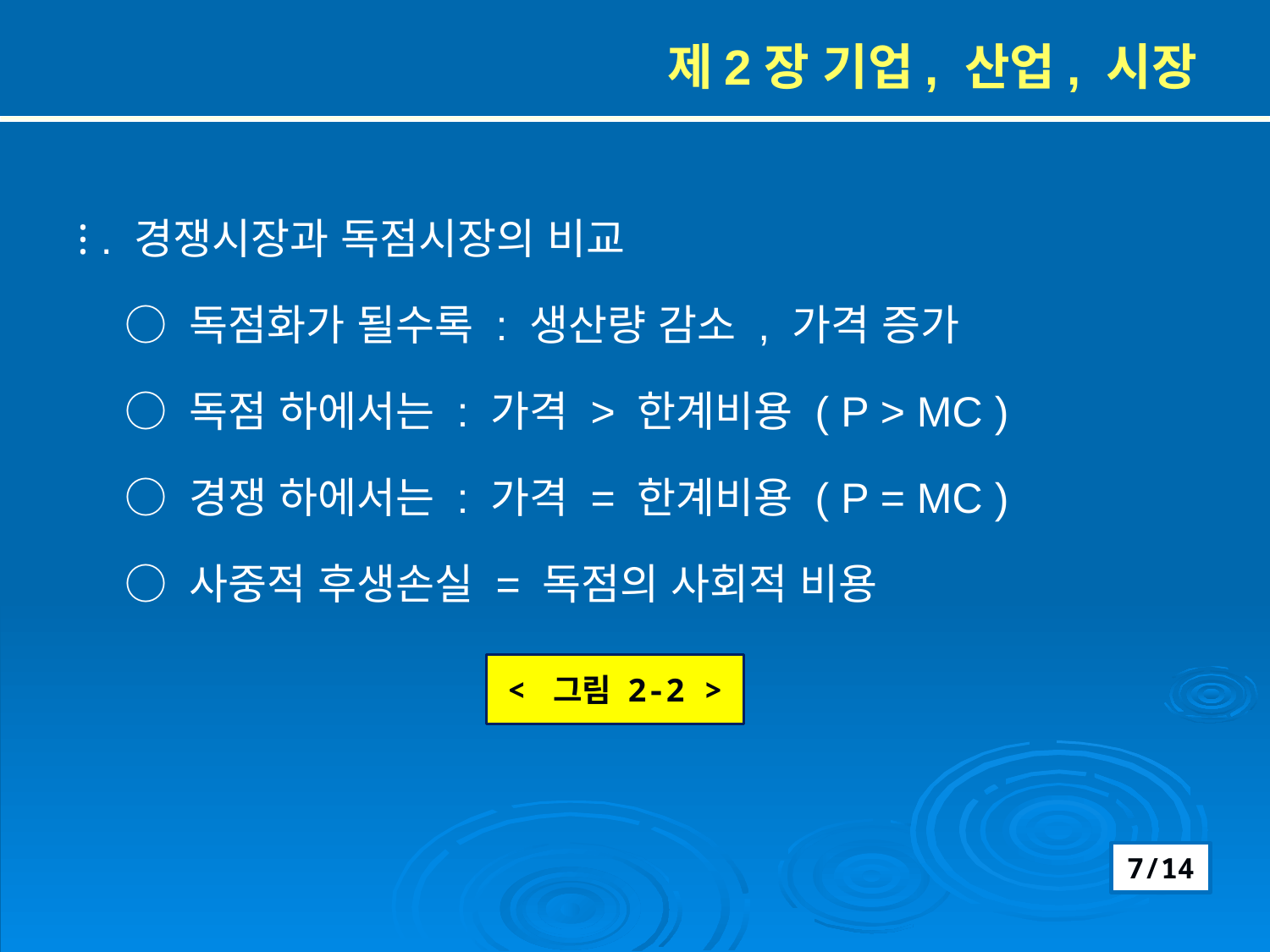

제2장 기업, 산업, 시장

⁝ . 경쟁시장과 독점시장의 비교
    ○ 독점화가 될수록 : 생산량 감소 , 가격 증가
    ○ 독점 하에서는 : 가격 > 한계비용 ( P > MC )
    ○ 경쟁 하에서는 : 가격 = 한계비용 ( P = MC )
    ○ 사중적 후생손실 = 독점의 사회적 비용

< 그림 2-2 >
7/14